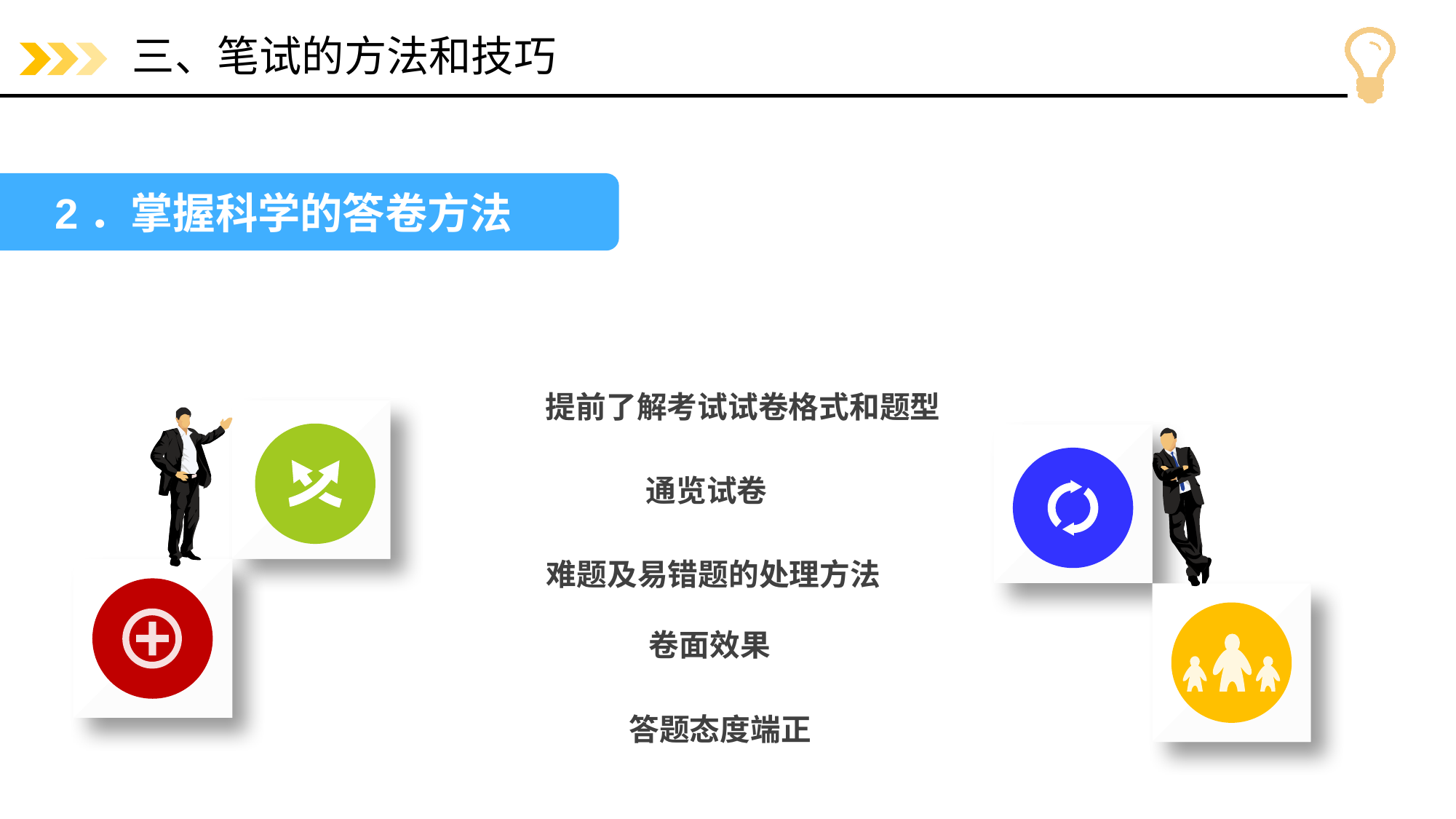

33
# 三、笔试的方法和技巧
2．掌握科学的答卷方法
提前了解考试试卷格式和题型

通览试卷

难题及易错题的处理方法
卷面效果
答题态度端正